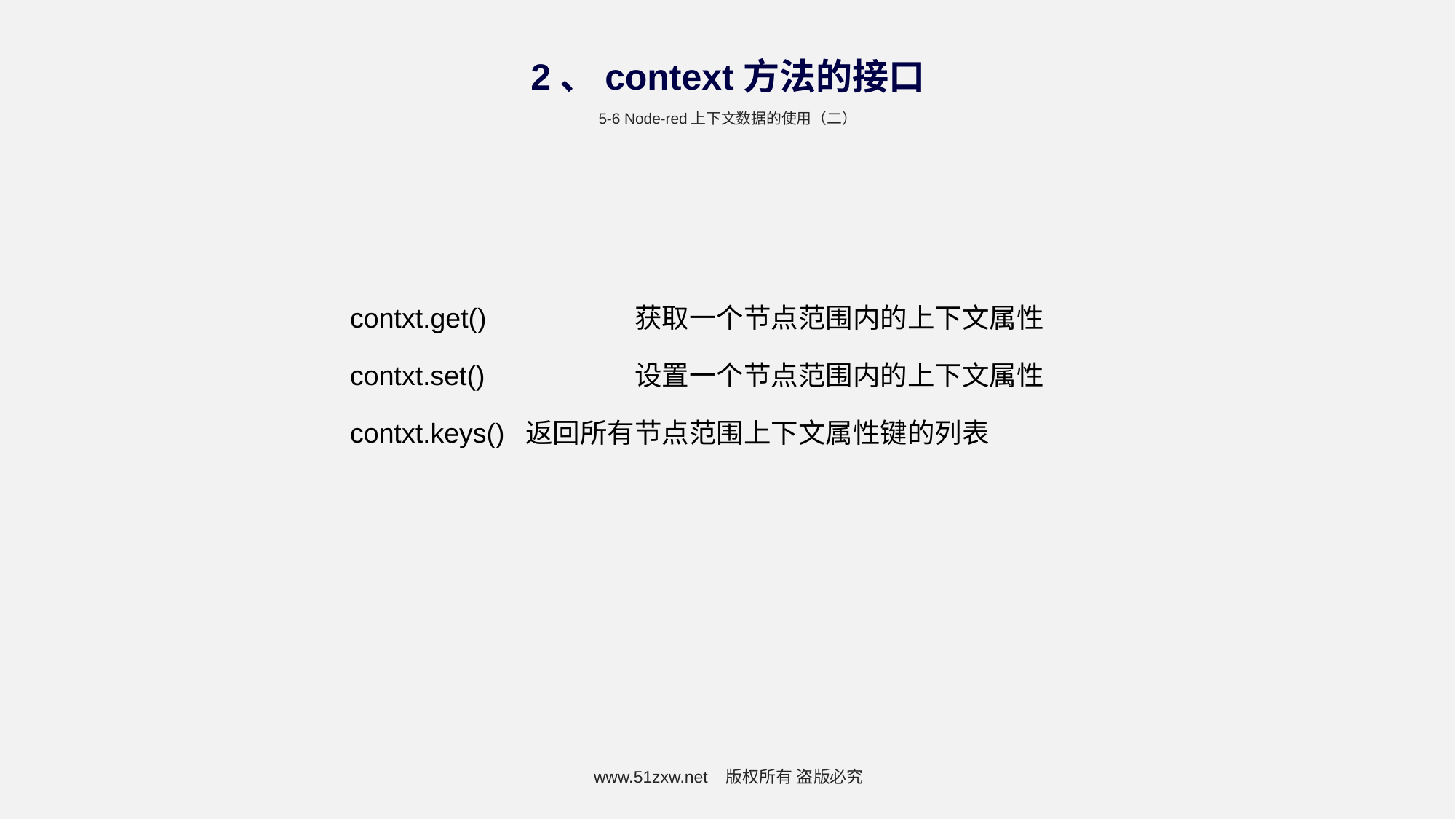

2、context方法的接口
5-6 Node-red上下文数据的使用（二）
contxt.get()		获取一个节点范围内的上下文属性
contxt.set()		设置一个节点范围内的上下文属性
contxt.keys()	返回所有节点范围上下文属性键的列表
www.51zxw.net   版权所有 盗版必究